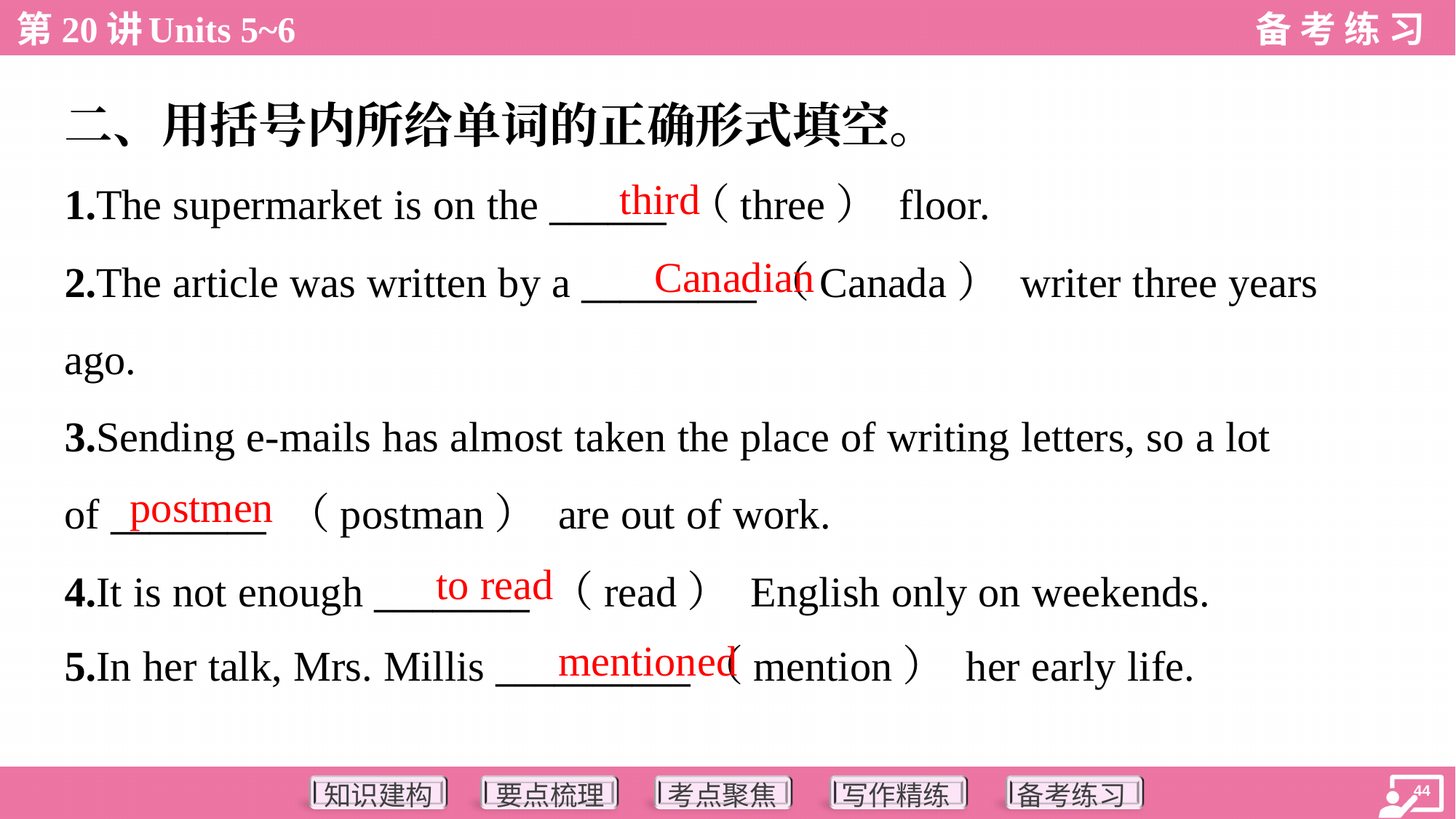

二、用括号内所给单词的正确形式填空。
third
1.The supermarket is on the ______ （three） floor.
2.The article was written by a _________（Canada） writer three years
ago.
3.Sending e-mails has almost taken the place of writing letters, so a lot
of ________ （postman） are out of work.
4.It is not enough ________ （read） English only on weekends.
5.In her talk, Mrs. Millis __________（mention） her early life.
Canadian
postmen
to read
mentioned